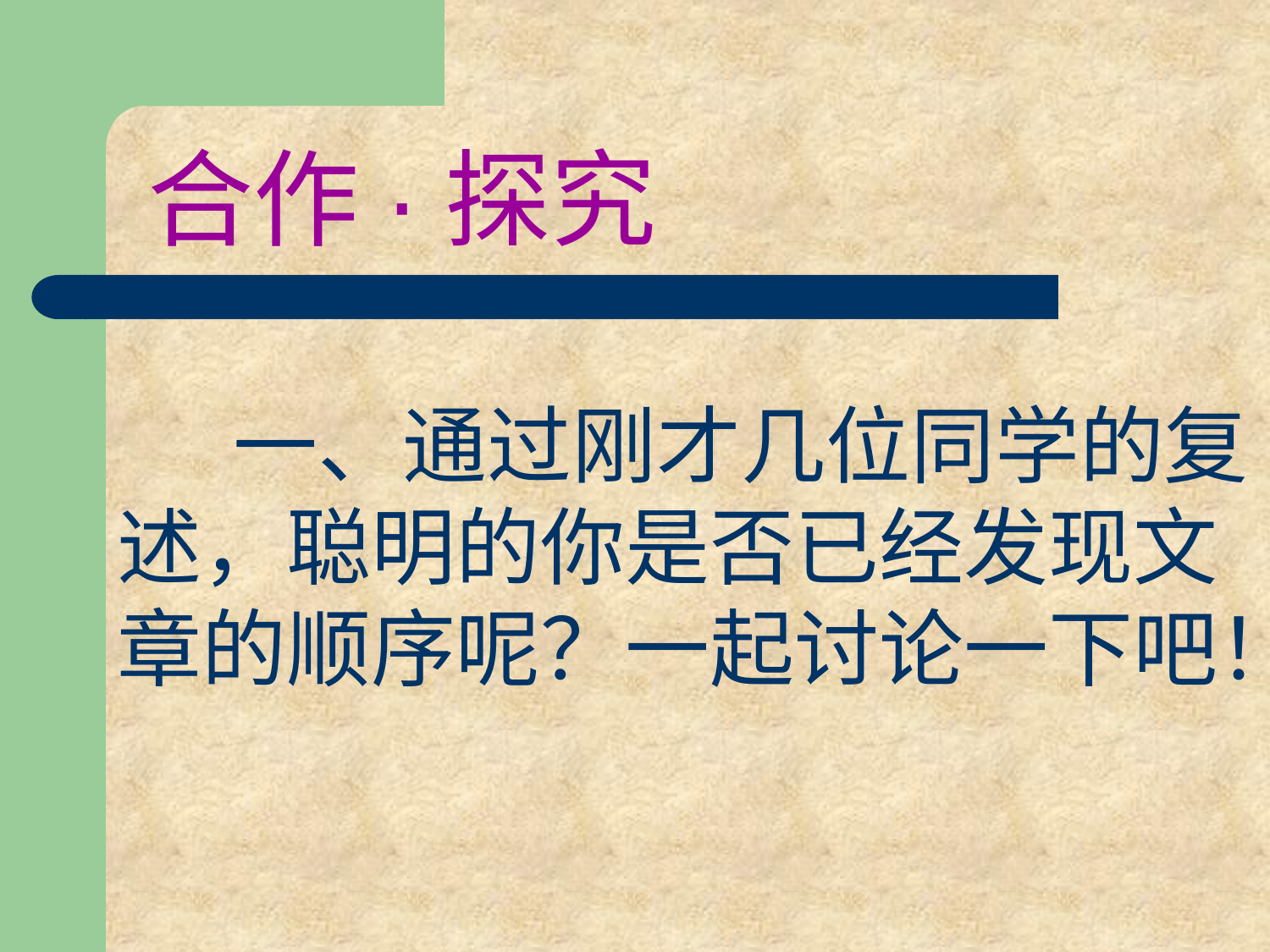

合作·探究
     一、通过刚才几位同学的复述，聪明的你是否已经发现文章的顺序呢？一起讨论一下吧！